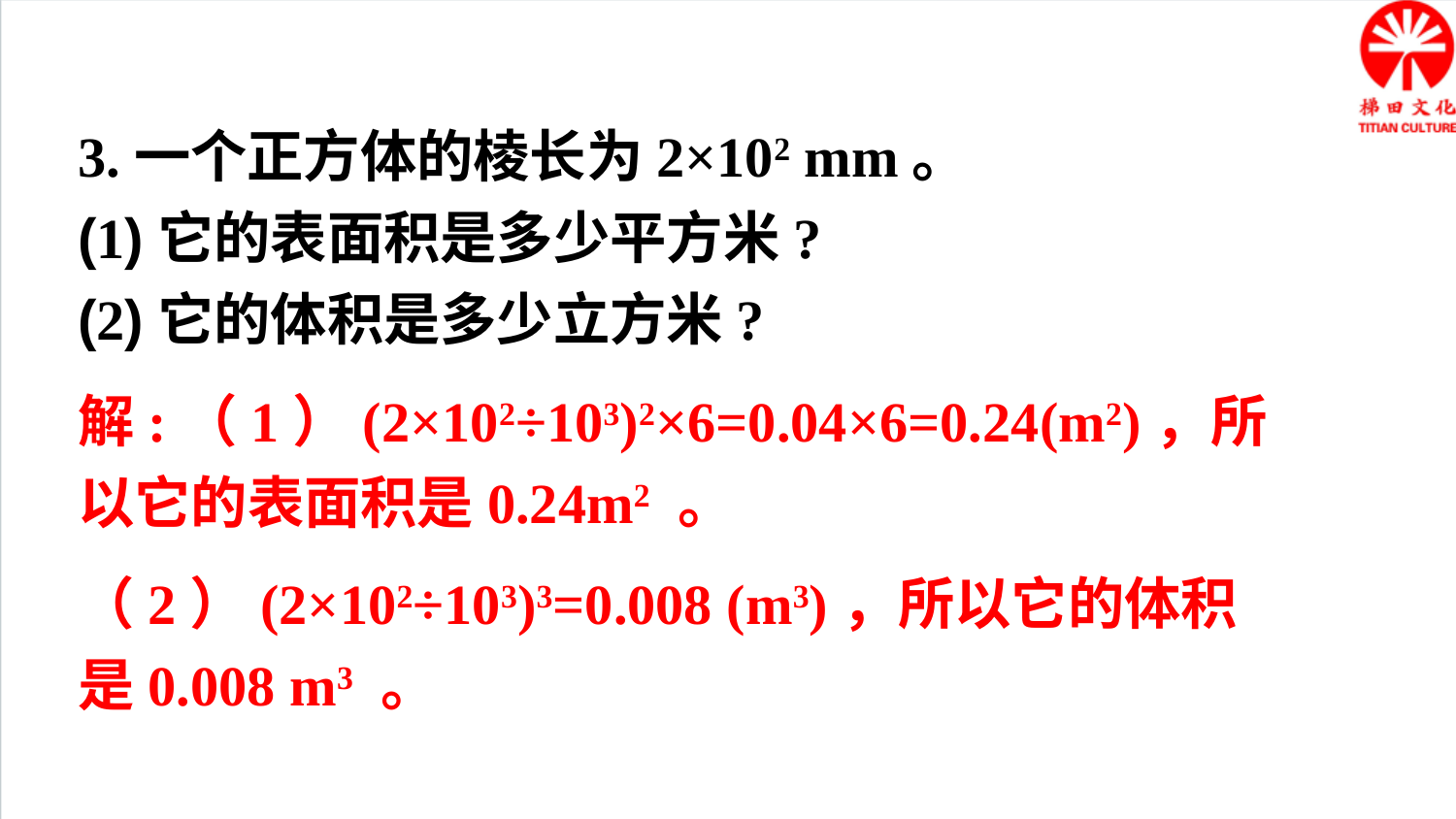

3.一个正方体的棱长为2×102 mm。
(1)它的表面积是多少平方米?
(2)它的体积是多少立方米?
解:（1）(2×102÷103)2×6=0.04×6=0.24(m2)，所以它的表面积是0.24m2 。
（2）(2×102÷103)3=0.008 (m3)，所以它的体积是0.008 m3 。